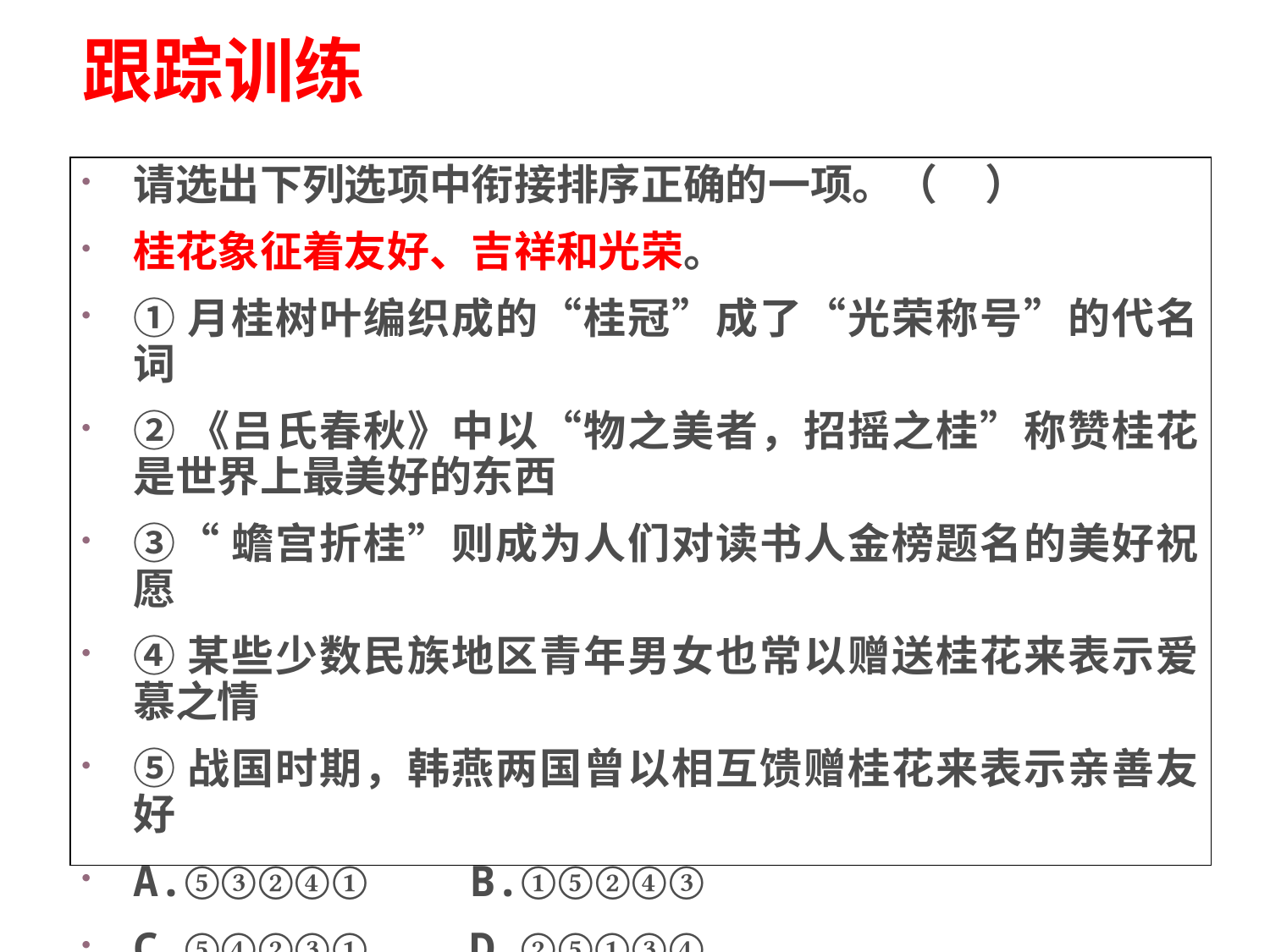

# 跟踪训练
请选出下列选项中衔接排序正确的一项。（     ）
桂花象征着友好、吉祥和光荣。
①月桂树叶编织成的“桂冠”成了“光荣称号”的代名词
②《吕氏春秋》中以“物之美者，招摇之桂”称赞桂花是世界上最美好的东西
③“蟾宫折桂”则成为人们对读书人金榜题名的美好祝愿
④某些少数民族地区青年男女也常以赠送桂花来表示爱慕之情
⑤战国时期，韩燕两国曾以相互馈赠桂花来表示亲善友好
A.⑤③②④①    B.①⑤②④③
C.⑤④②③①    D.②⑤①③④